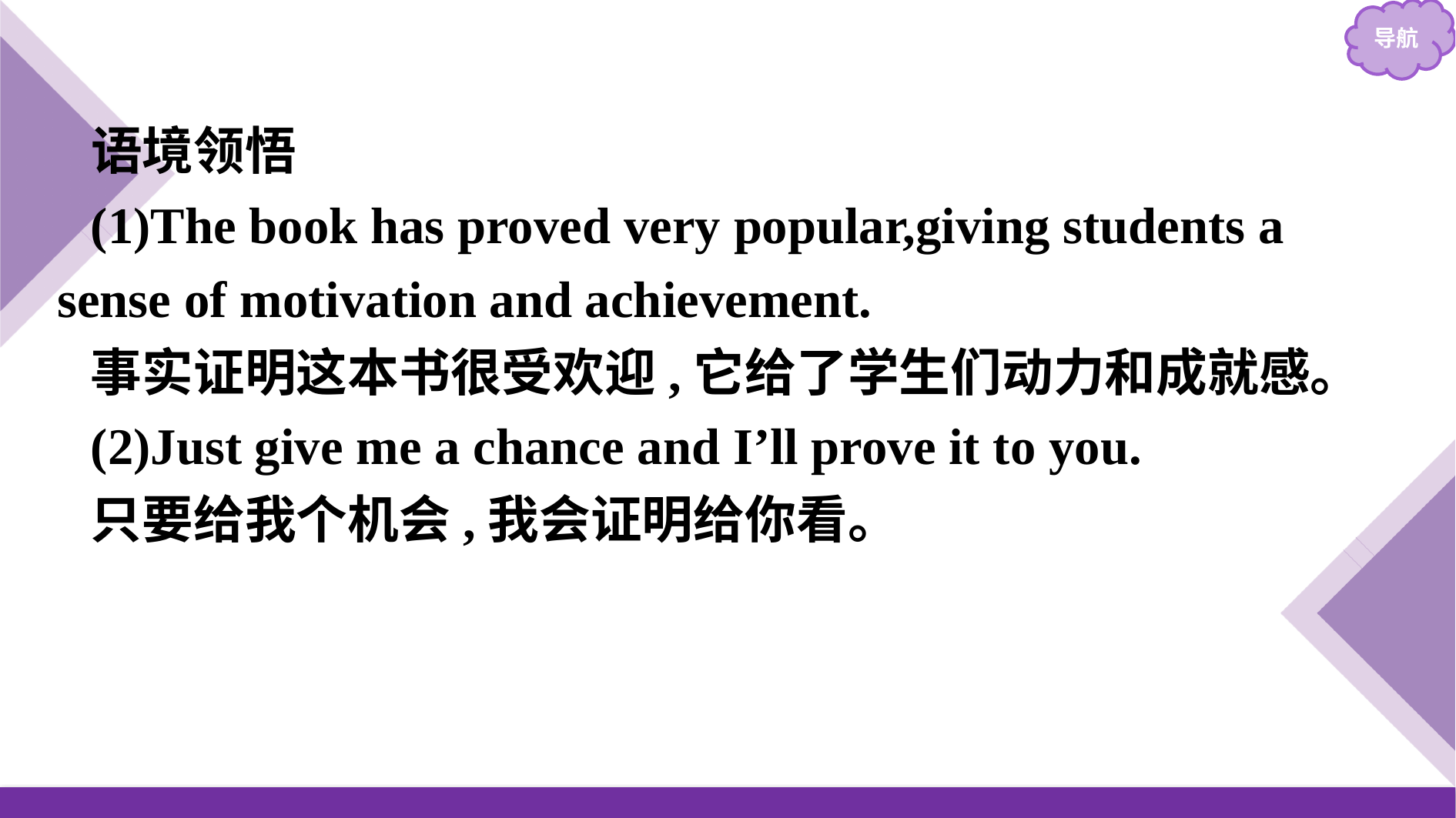

语境领悟
(1)The book has proved very popular,giving students a sense of motivation and achievement.
事实证明这本书很受欢迎,它给了学生们动力和成就感。
(2)Just give me a chance and I’ll prove it to you.
只要给我个机会,我会证明给你看。